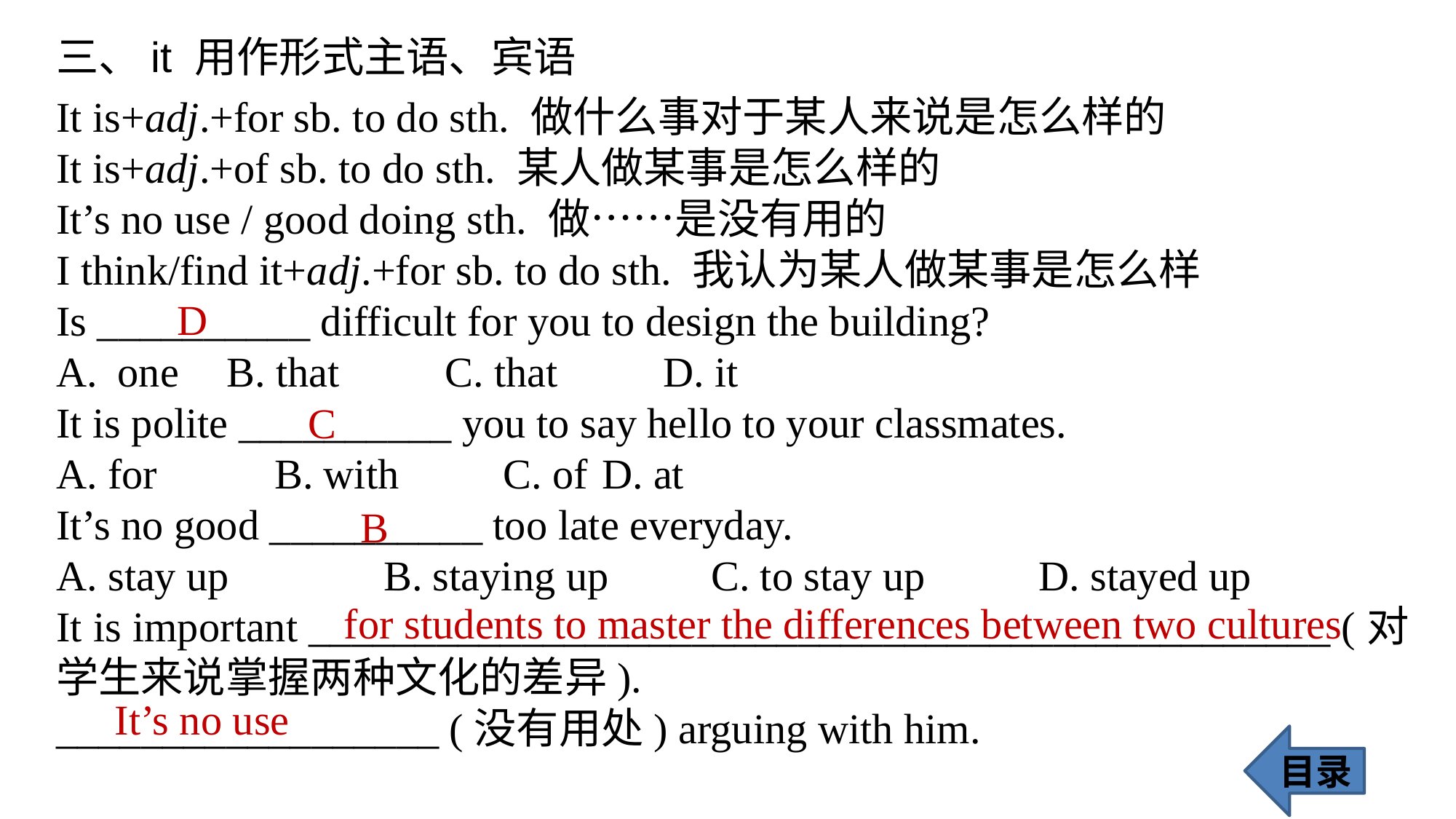

三、it 用作形式主语、宾语
It is+adj.+for sb. to do sth. 做什么事对于某人来说是怎么样的
It is+adj.+of sb. to do sth. 某人做某事是怎么样的
It’s no use / good doing sth. 做……是没有用的
I think/find it+adj.+for sb. to do sth. 我认为某人做某事是怎么样
Is __________ difficult for you to design the building?
one 	B. that 	C. that 	D. it
It is polite __________ you to say hello to your classmates.
A. for 	B. with	 C. of 	D. at
It’s no good __________ too late everyday.
A. stay up 		B. staying up 	C. to stay up 	D. stayed up
It is important ________________________________________________ (对学生来说掌握两种文化的差异).
__________________ (没有用处) arguing with him.
D
C
B
 for students to master the differences between two cultures
 It’s no use
目录
73